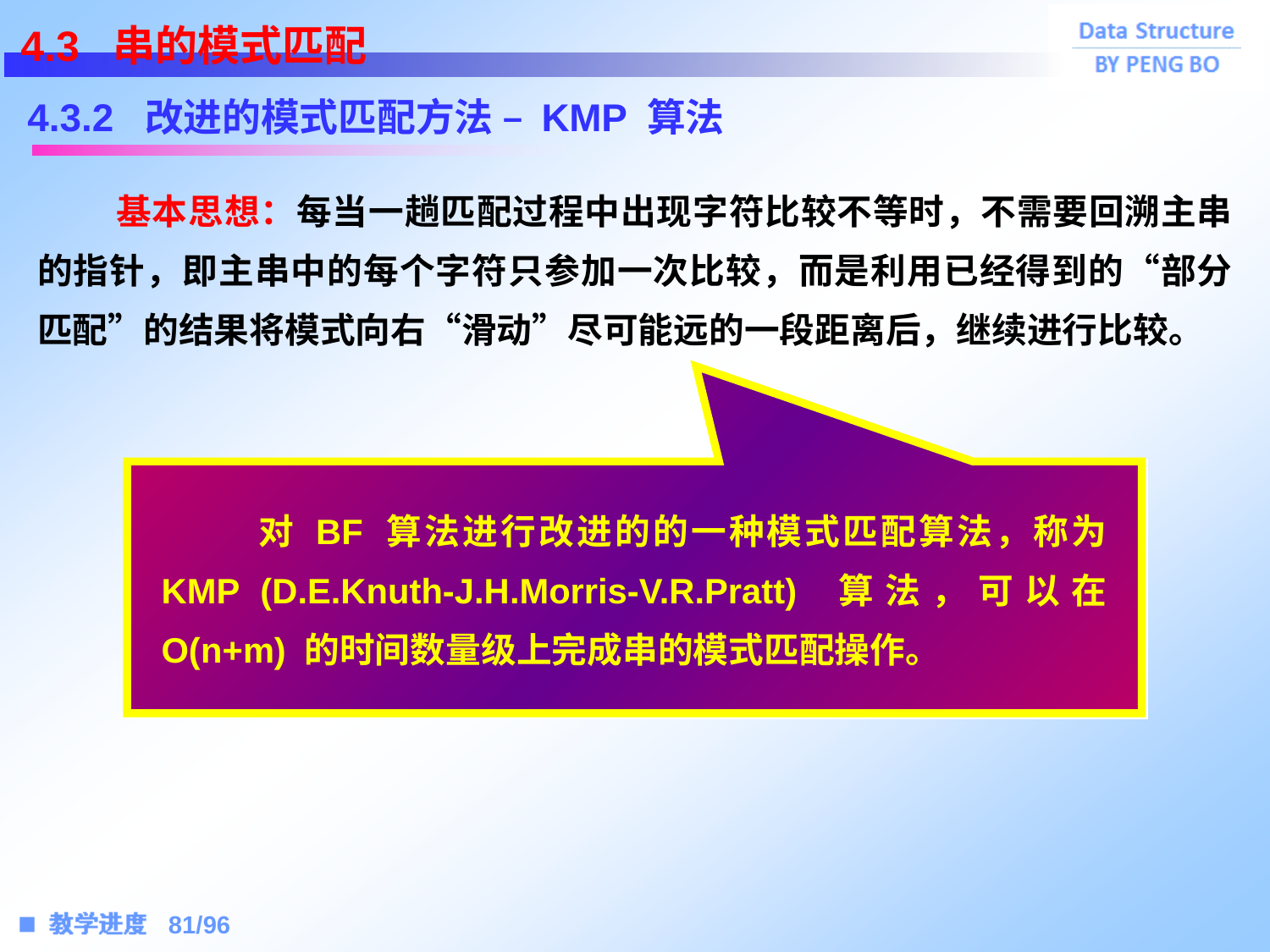

4.3  串的模式匹配

4.3.2  改进的模式匹配方法 – KMP 算法

        基本思想：每当一趟匹配过程中出现字符比较不等时，不需要回溯主串的指针，即主串中的每个字符只参加一次比较，而是利用已经得到的“部分匹配”的结果将模式向右“滑动”尽可能远的一段距离后，继续进行比较。

        对 BF 算法进行改进的的一种模式匹配算法，称为 KMP (D.E.Knuth-J.H.Morris-V.R.Pratt) 算法，可以在 O(n+m) 的时间数量级上完成串的模式匹配操作。